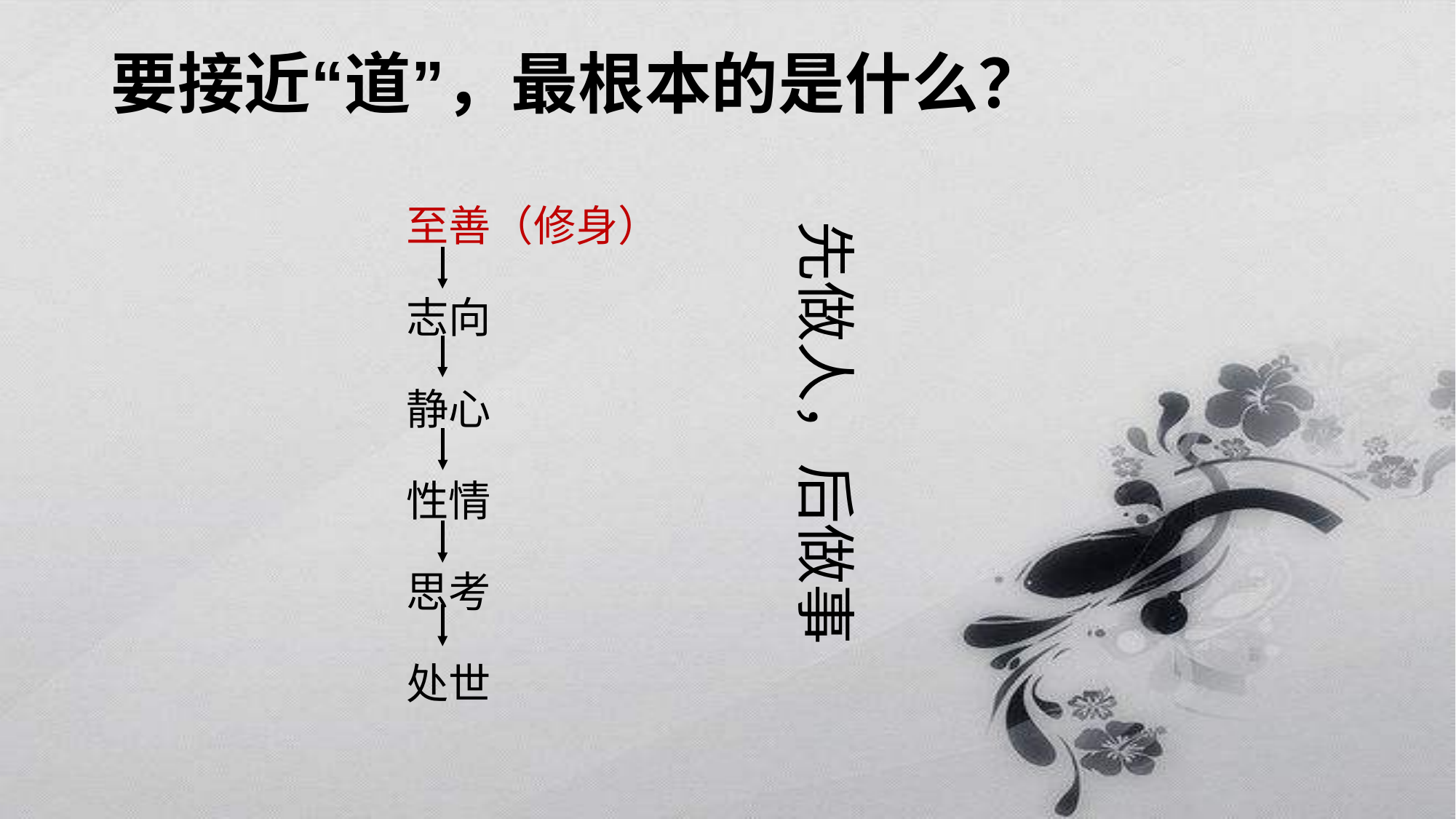

# 要接近“道”，最根本的是什么？
至善（修身）
志向
静心
性情
思考
处世
先做人，后做事